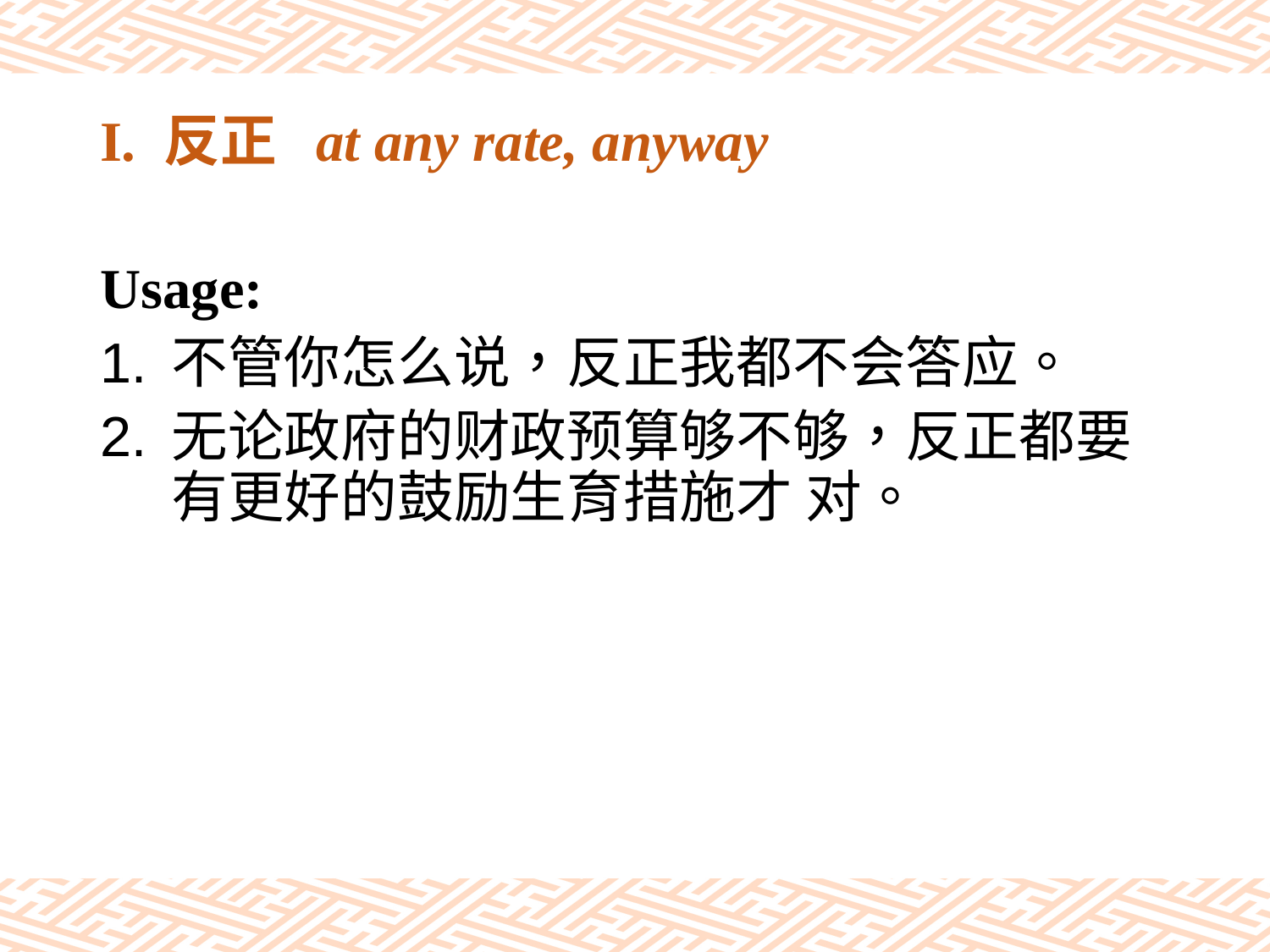

# I. 反正  at any rate, anyway
Usage:
不管你怎么说，反正我都不会答应。
无论政府的财政预算够不够，反正都要有更好的鼓励生育措施才 对。